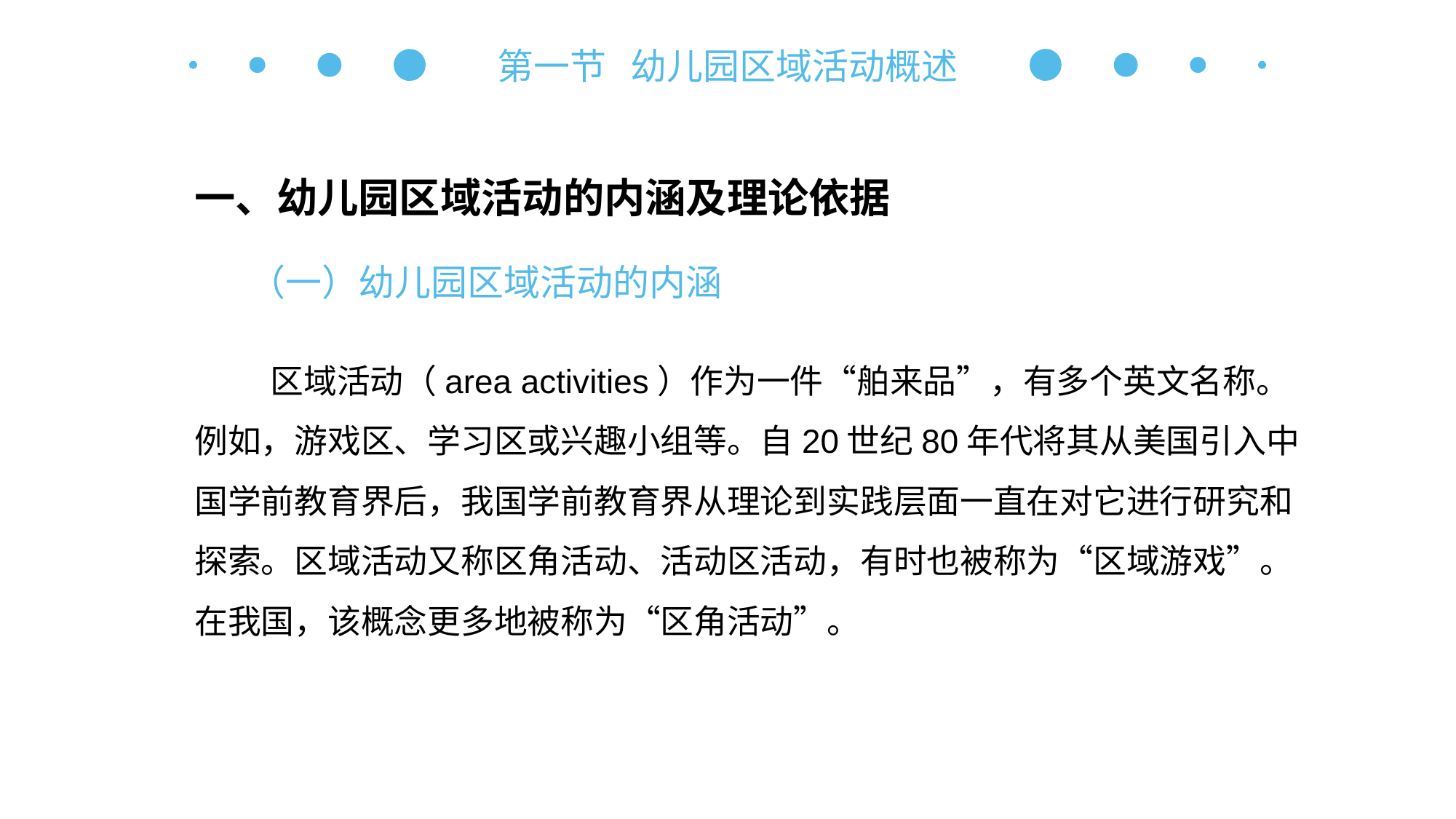

第一节   幼儿园区域活动概述

一、幼儿园区域活动的内涵及理论依据
（一）幼儿园区域活动的内涵
区域活动（area activities）作为一件“舶来品”，有多个英文名称。例如，游戏区、学习区或兴趣小组等。自20世纪80年代将其从美国引入中国学前教育界后，我国学前教育界从理论到实践层面一直在对它进行研究和探索。区域活动又称区角活动、活动区活动，有时也被称为“区域游戏”。在我国，该概念更多地被称为“区角活动”。